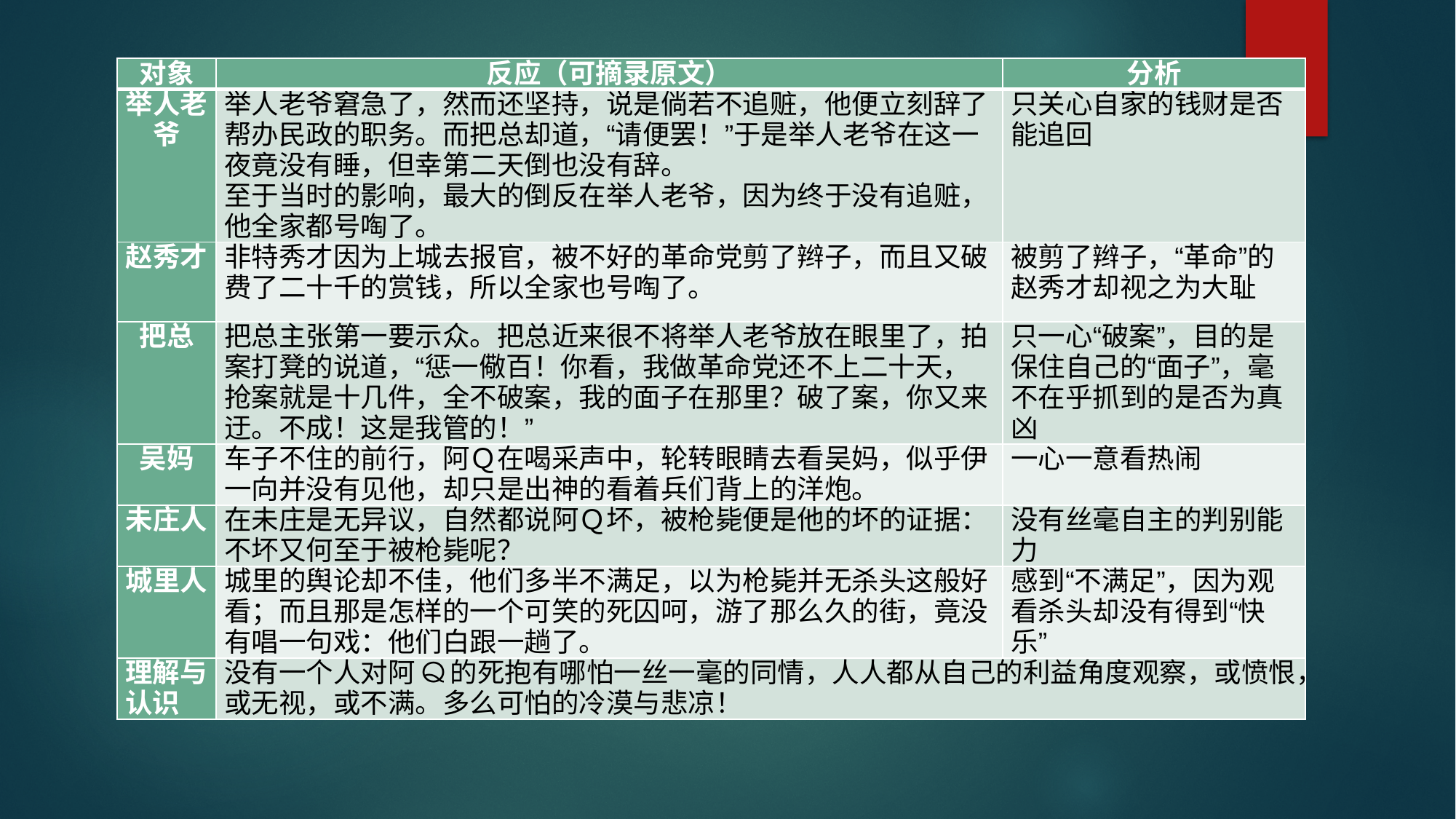

| 对象 | 反应（可摘录原文） | 分析 |
| --- | --- | --- |
| 举人老爷 | 举人老爷窘急了，然而还坚持，说是倘若不追赃，他便立刻辞了帮办民政的职务。而把总却道，“请便罢！”于是举人老爷在这一夜竟没有睡，但幸第二天倒也没有辞。 至于当时的影响，最大的倒反在举人老爷，因为终于没有追赃，他全家都号啕了。 | 只关心自家的钱财是否能追回 |
| 赵秀才 | 非特秀才因为上城去报官，被不好的革命党剪了辫子，而且又破费了二十千的赏钱，所以全家也号啕了。 | 被剪了辫子，“革命”的赵秀才却视之为大耻 |
| 把总 | 把总主张第一要示众。把总近来很不将举人老爷放在眼里了，拍案打凳的说道，“惩一儆百！你看，我做革命党还不上二十天，抢案就是十几件，全不破案，我的面子在那里？破了案，你又来迂。不成！这是我管的！” | 只一心“破案”，目的是保住自己的“面子”，毫不在乎抓到的是否为真凶 |
| 吴妈 | 车子不住的前行，阿Ｑ在喝采声中，轮转眼睛去看吴妈，似乎伊一向并没有见他，却只是出神的看着兵们背上的洋炮。 | 一心一意看热闹 |
| 未庄人 | 在未庄是无异议，自然都说阿Ｑ坏，被枪毙便是他的坏的证据：不坏又何至于被枪毙呢？ | 没有丝毫自主的判别能力 |
| 城里人 | 城里的舆论却不佳，他们多半不满足，以为枪毙并无杀头这般好看；而且那是怎样的一个可笑的死囚呵，游了那么久的街，竟没有唱一句戏：他们白跟一趟了。 | 感到“不满足”，因为观看杀头却没有得到“快乐” |
| 理解与认识 | 没有一个人对阿Q的死抱有哪怕一丝一毫的同情，人人都从自己的利益角度观察，或愤恨，或无视，或不满。多么可怕的冷漠与悲凉！ |  |